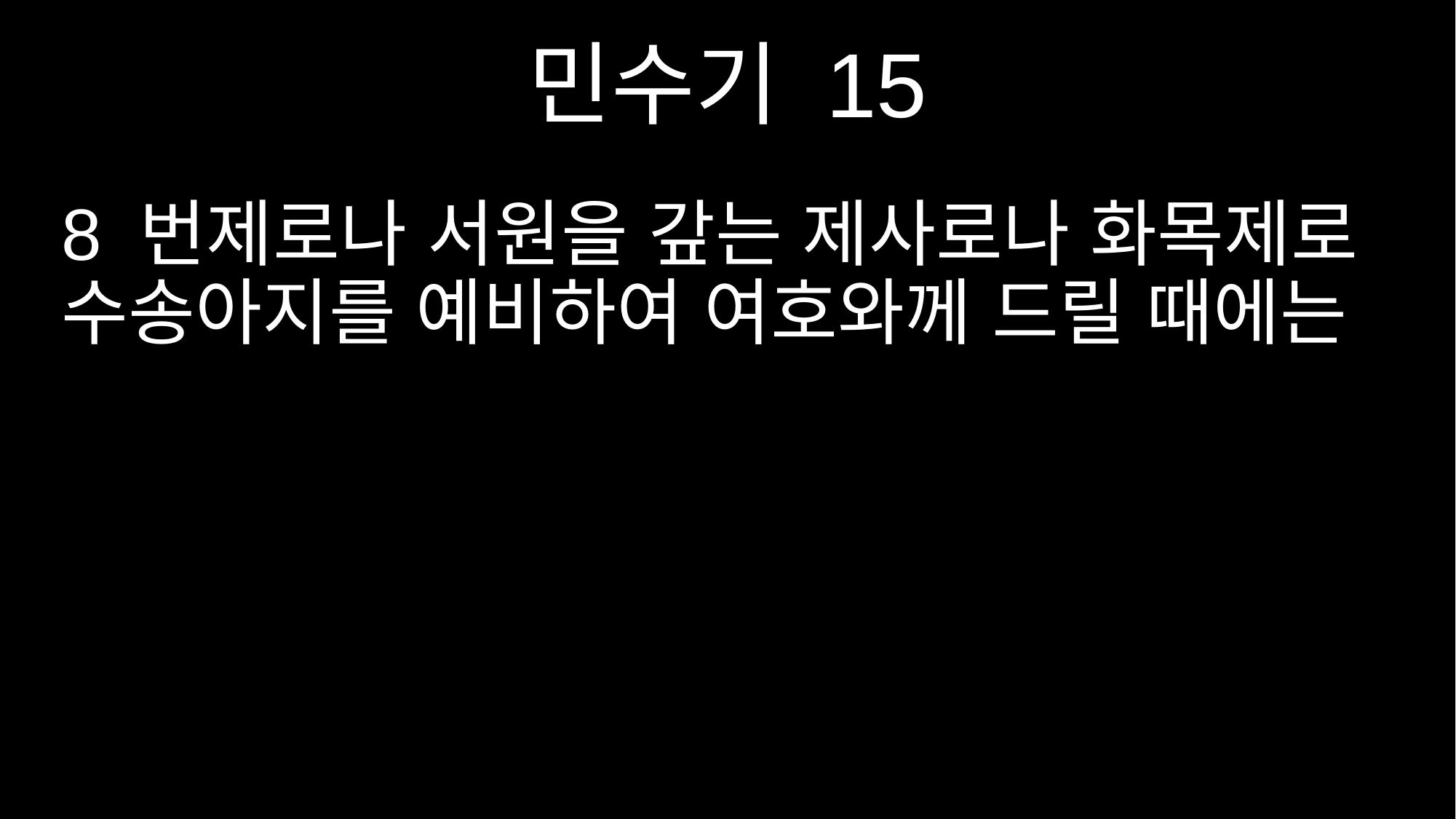

민수기 15
8 번제로나 서원을 갚는 제사로나 화목제로 수송아지를 예비하여 여호와께 드릴 때에는